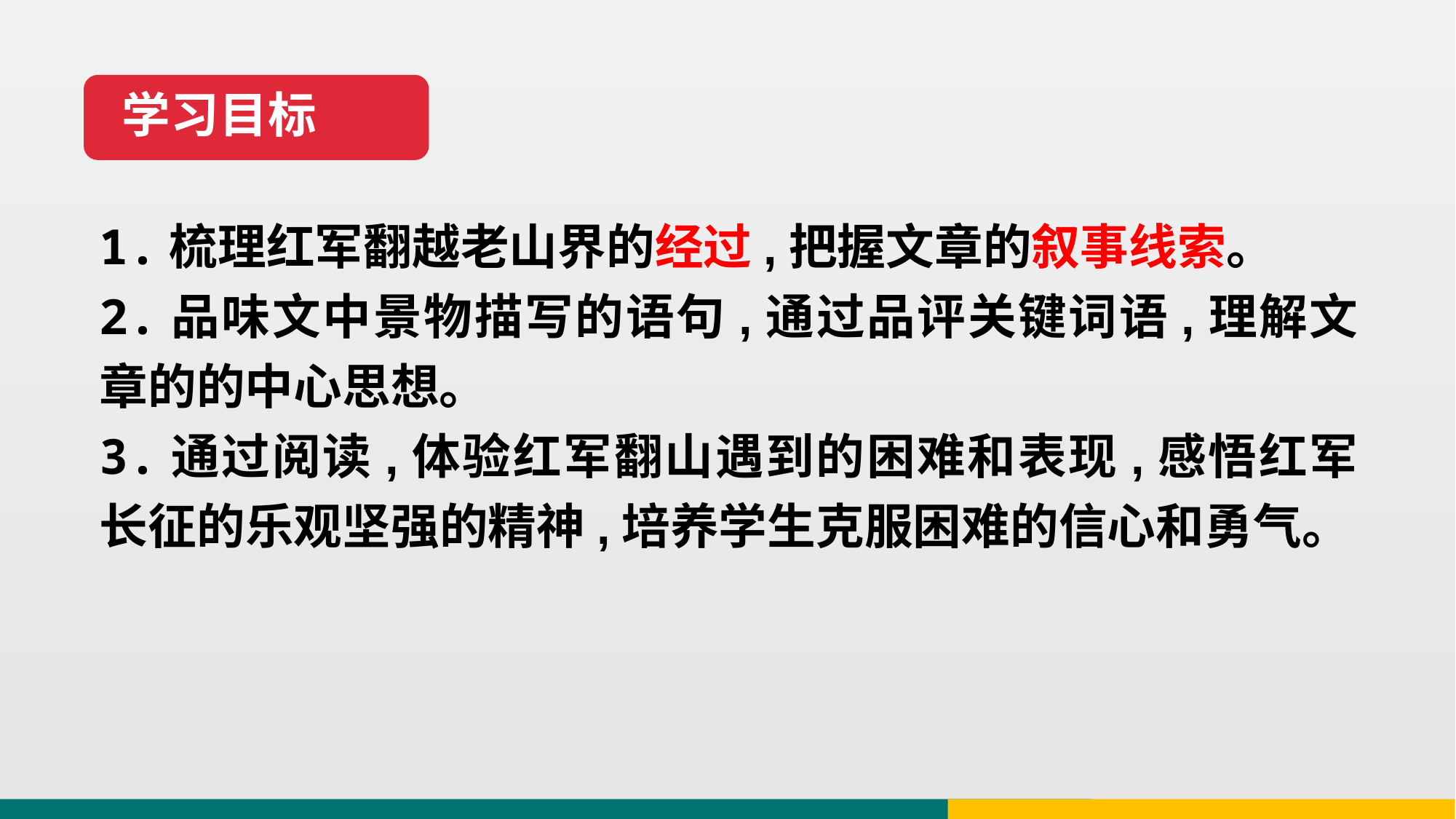

学习目标
1.梳理红军翻越老山界的经过,把握文章的叙事线索。
2.品味文中景物描写的语句,通过品评关键词语,理解文章的的中心思想。
3.通过阅读,体验红军翻山遇到的困难和表现,感悟红军长征的乐观坚强的精神,培养学生克服困难的信心和勇气。